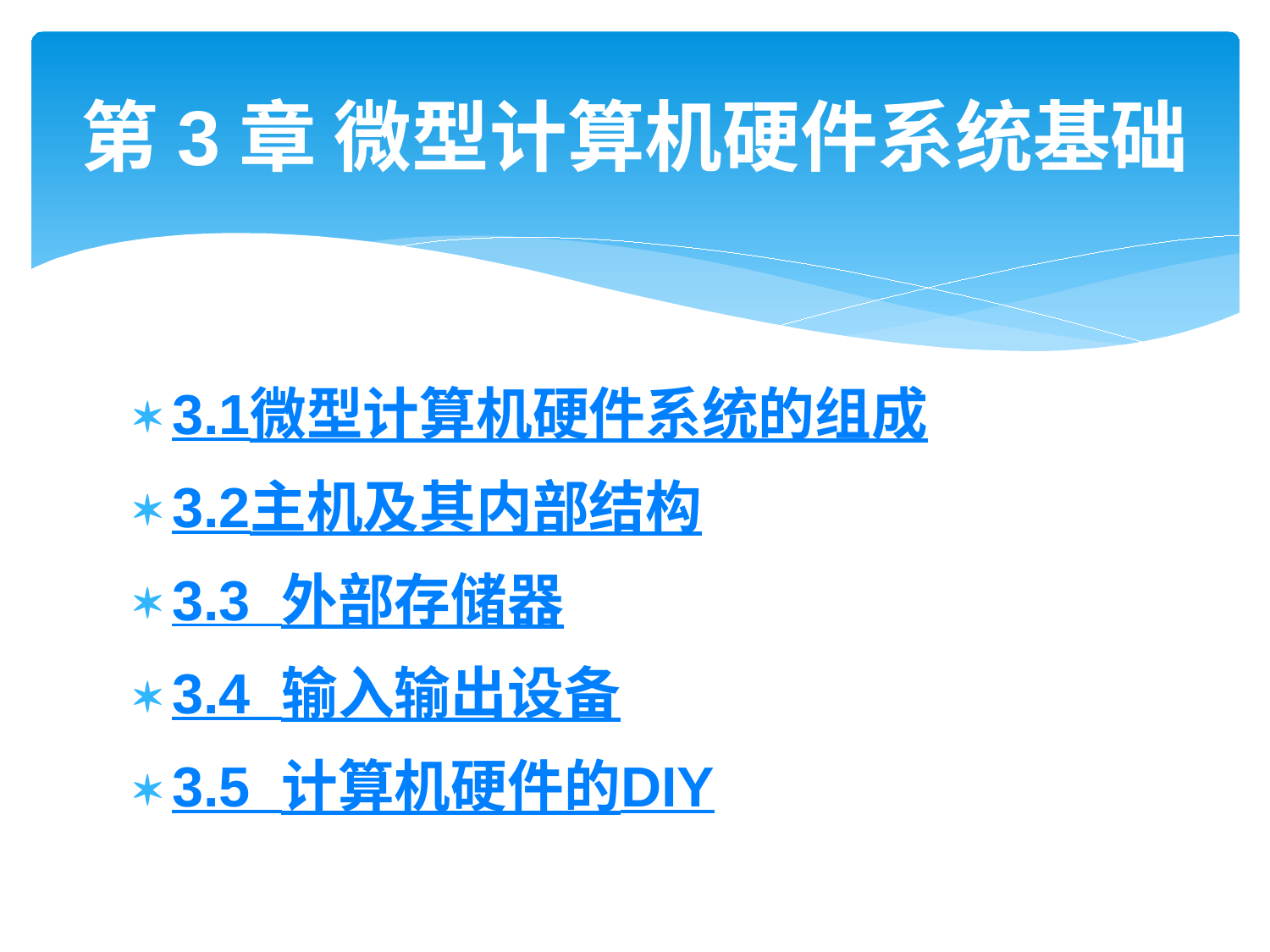

# 第3章 微型计算机硬件系统基础
3.1微型计算机硬件系统的组成
3.2主机及其内部结构
3.3  外部存储器
3.4  输入输出设备
3.5  计算机硬件的DIY